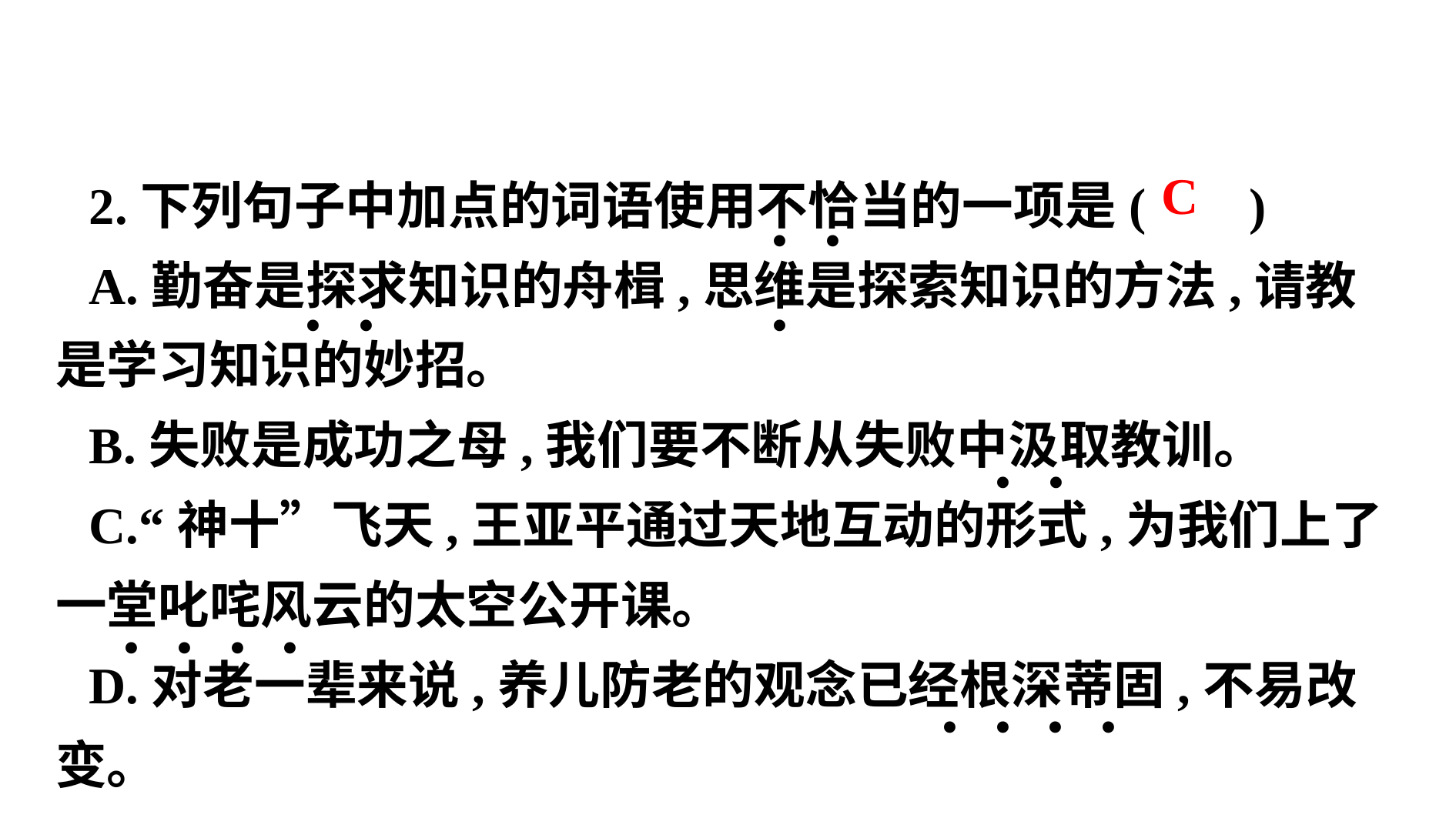

2.下列句子中加点的词语使用不恰当的一项是(        )
A.勤奋是探求知识的舟楫,思维是探索知识的方法,请教是学习知识的妙招。
B.失败是成功之母,我们要不断从失败中汲取教训。
C.“神十”飞天,王亚平通过天地互动的形式,为我们上了一堂叱咤风云的太空公开课。
D.对老一辈来说,养儿防老的观念已经根深蒂固,不易改变。
   C
.  .  .
.  .
.  .
.  .  .  .
.  .  .  .